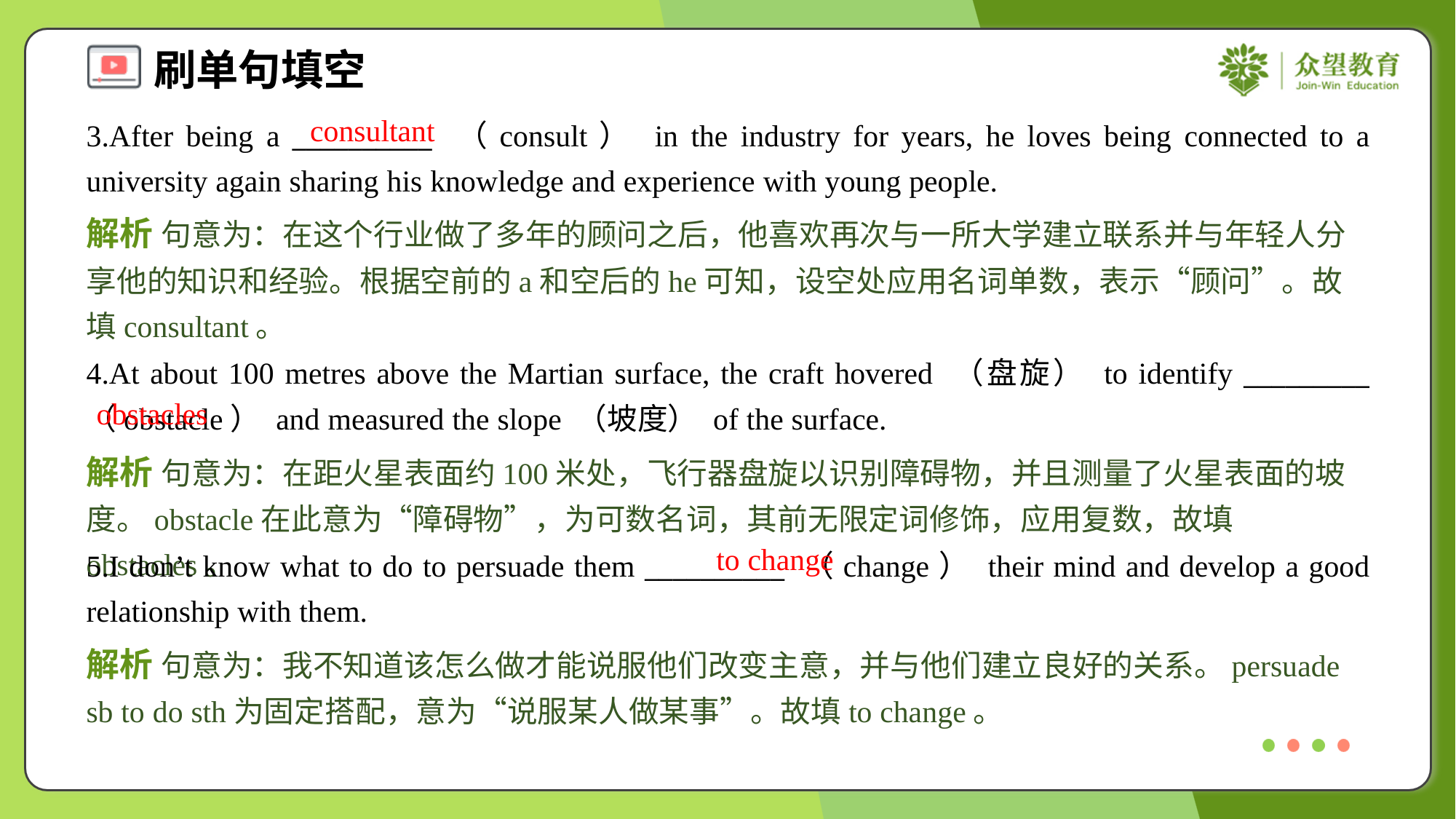

consultant
3.After being a __________ （consult） in the industry for years, he loves being connected to a university again sharing his knowledge and experience with young people.
解析 句意为：在这个行业做了多年的顾问之后，他喜欢再次与一所大学建立联系并与年轻人分享他的知识和经验。根据空前的a和空后的he可知，设空处应用名词单数，表示“顾问”。故填consultant。
4.At about 100 metres above the Martian surface, the craft hovered （盘旋） to identify _________ （obstacle） and measured the slope （坡度） of the surface.
obstacles
解析 句意为：在距火星表面约100米处，飞行器盘旋以识别障碍物，并且测量了火星表面的坡度。obstacle在此意为“障碍物”，为可数名词，其前无限定词修饰，应用复数，故填obstacles。
to change
5.I don’t know what to do to persuade them __________ （change） their mind and develop a good relationship with them.
解析 句意为：我不知道该怎么做才能说服他们改变主意，并与他们建立良好的关系。persuade sb to do sth为固定搭配，意为“说服某人做某事”。故填to change。